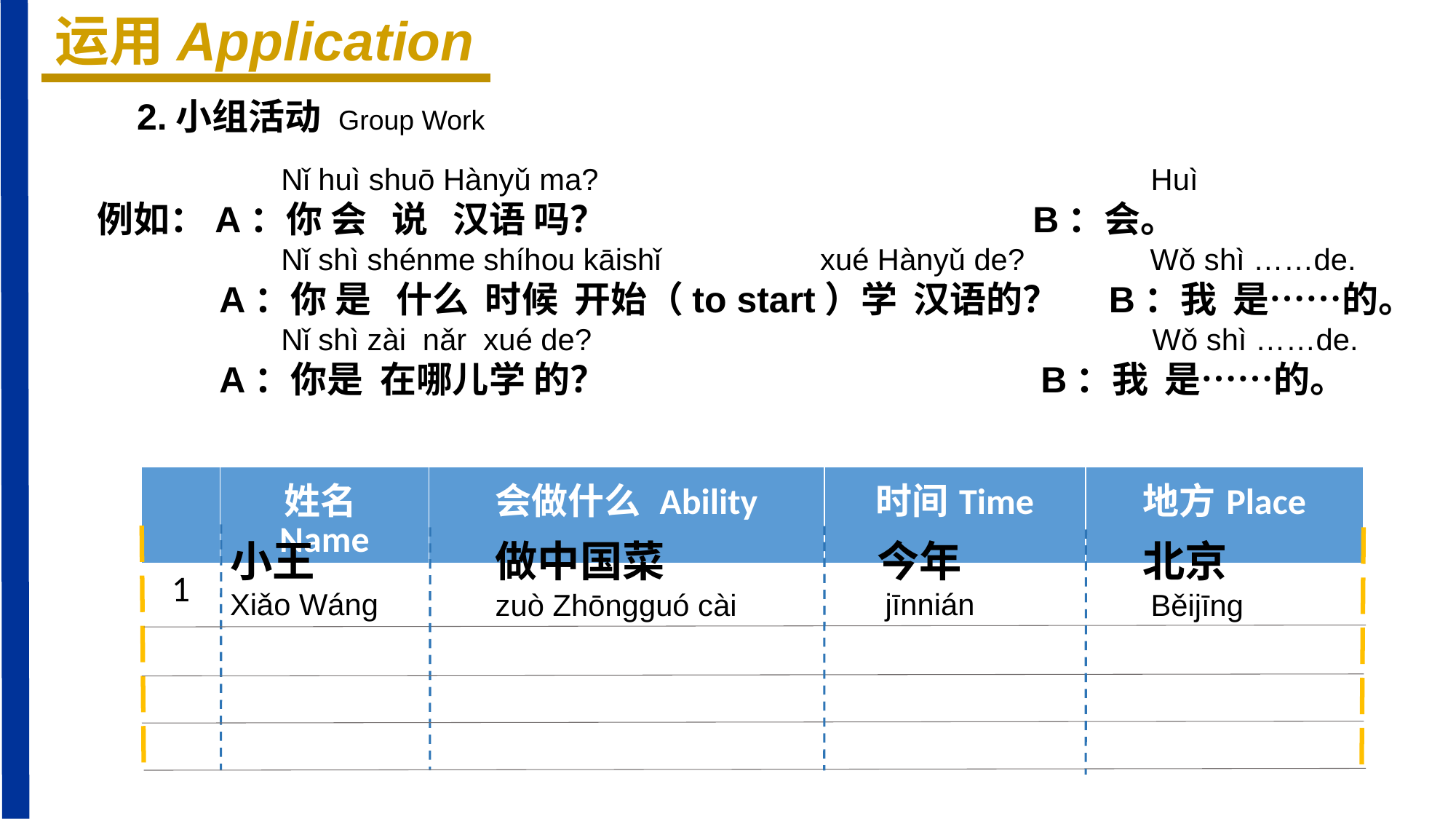

运用Application
2.小组活动 Group Work
                      Nǐ huì shuō Hànyǔ ma?                                                                  Huì
例如：A：你 会   说   汉语 吗？                                                   B：会。
                      Nǐ shì shénme shíhou kāishǐ                   xué Hànyǔ de?               Wǒ shì ……de.
            A：你 是   什么  时候  开始（to start）学  汉语的？     B：我  是……的。
                      Nǐ shì zài  nǎr  xué de?                                                                   Wǒ shì ……de.
            A：你是  在哪儿学 的？                                                    B：我  是……的。
|  | 姓名 Name | 会做什么 Ability | 时间Time | 地方Place |
| --- | --- | --- | --- | --- |
| 1 |  |  |  |  |
|  |  |  |  |  |
|  |  |  |  |  |
|  |  |  |  |  |
小王
Xiǎo Wánɡ
今年
 jīnnián
做中国菜
zuò Zhōngguó cài
北京
 Běijīng